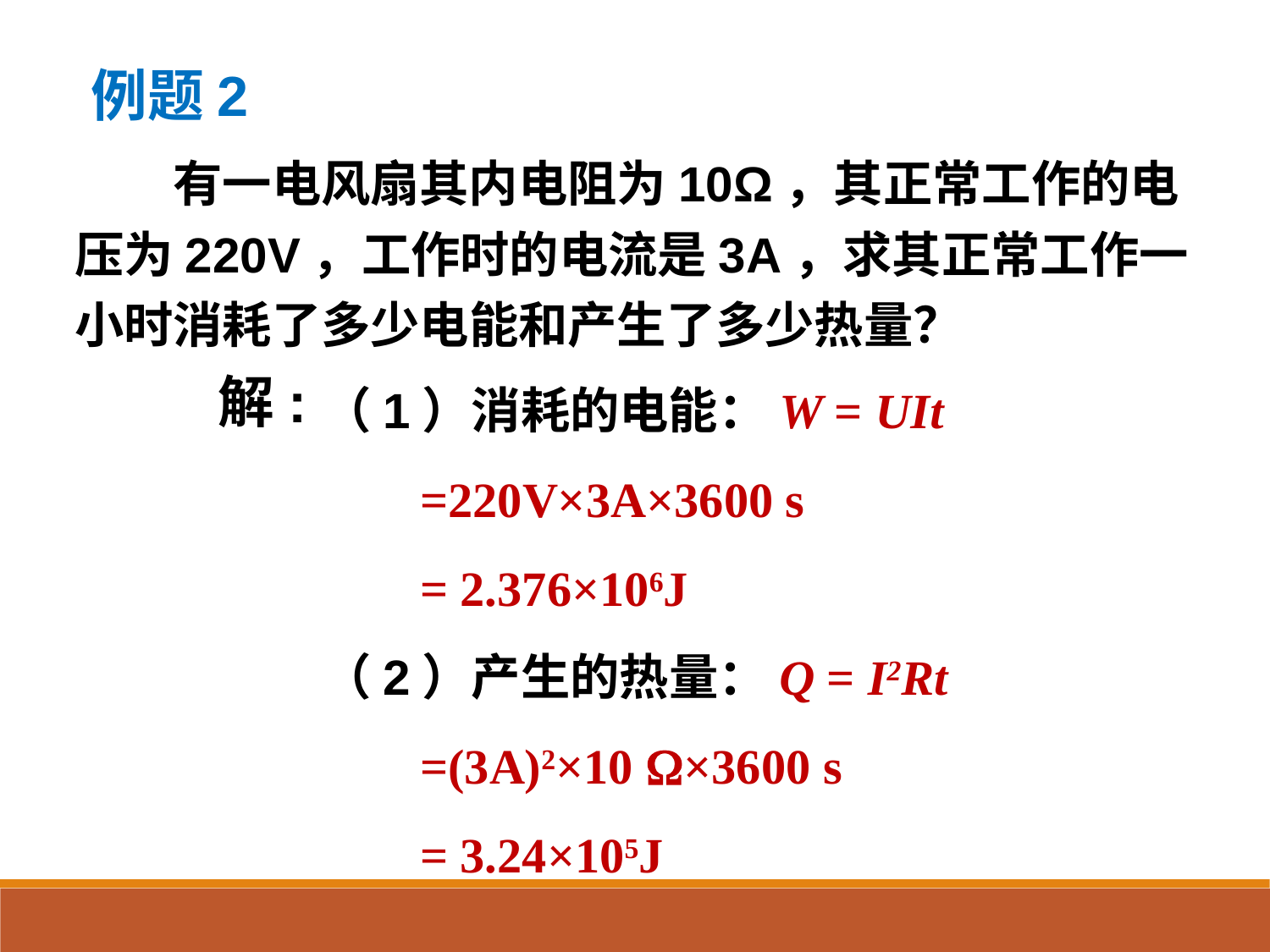

例题2
　　有一电风扇其内电阻为10Ω，其正常工作的电压为220V，工作时的电流是3A，求其正常工作一小时消耗了多少电能和产生了多少热量？
（1）消耗的电能：W = UIt
        =220V×3A×3600 s
        = 2.376×106J
（2）产生的热量：Q = I2Rt
        =(3A)2×10 Ω×3600 s
        = 3.24×105J
解: